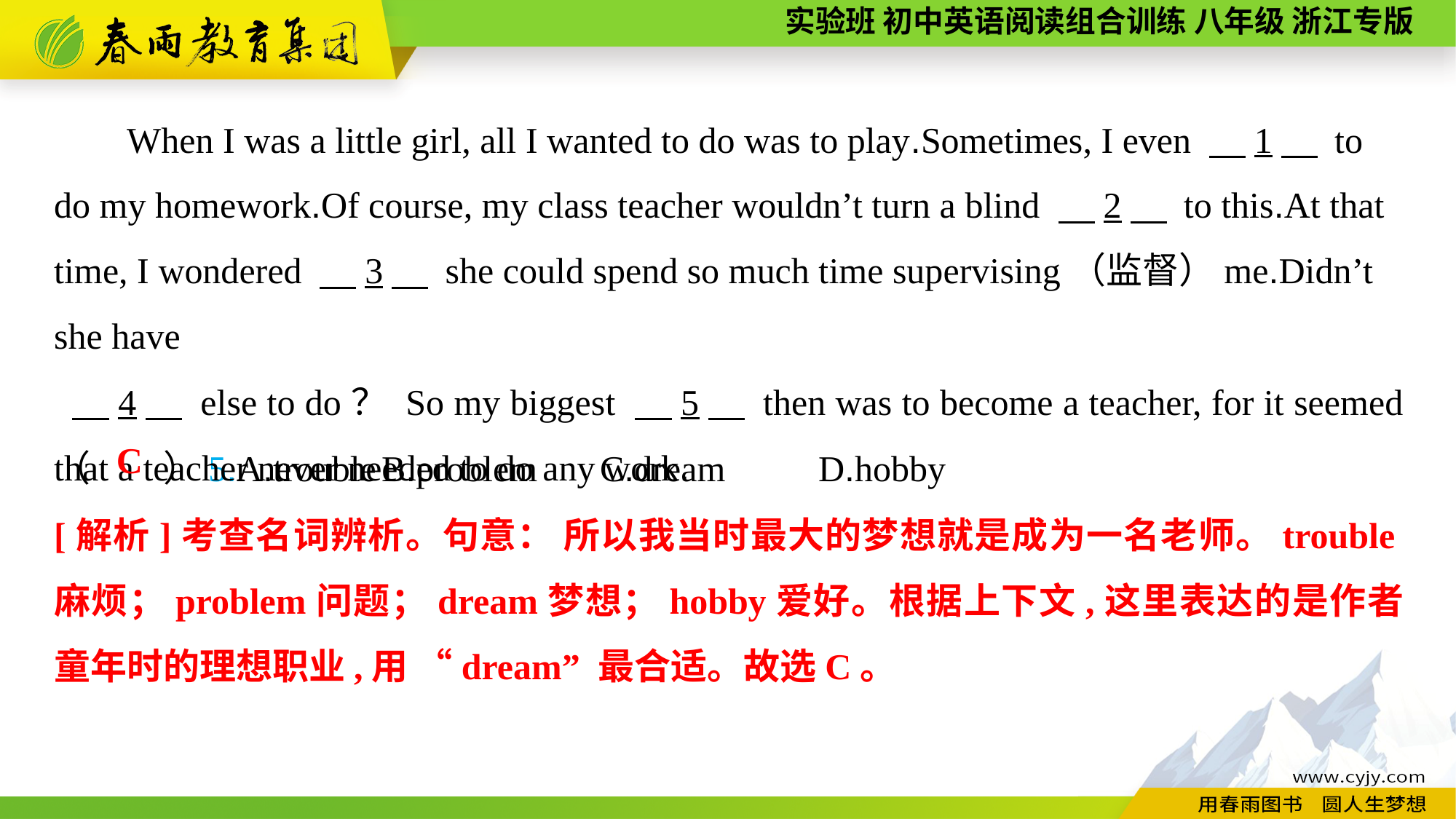

When I was a little girl, all I wanted to do was to play.Sometimes, I even 　1　 to do my homework.Of course, my class teacher wouldn’t turn a blind 　2　 to this.At that time, I wondered 　3　 she could spend so much time supervising（监督）me.Didn’t she have
 　4　 else to do？ So my biggest 　5　 then was to become a teacher, for it seemed that a teacher never needed to do any work.
（　　）5.A.trouble	B.problem	C.dream	D.hobby
C
[解析]考查名词辨析。句意： 所以我当时最大的梦想就是成为一名老师。trouble麻烦；problem问题；dream梦想；hobby爱好。根据上下文,这里表达的是作者童年时的理想职业,用 “dream” 最合适。故选C。